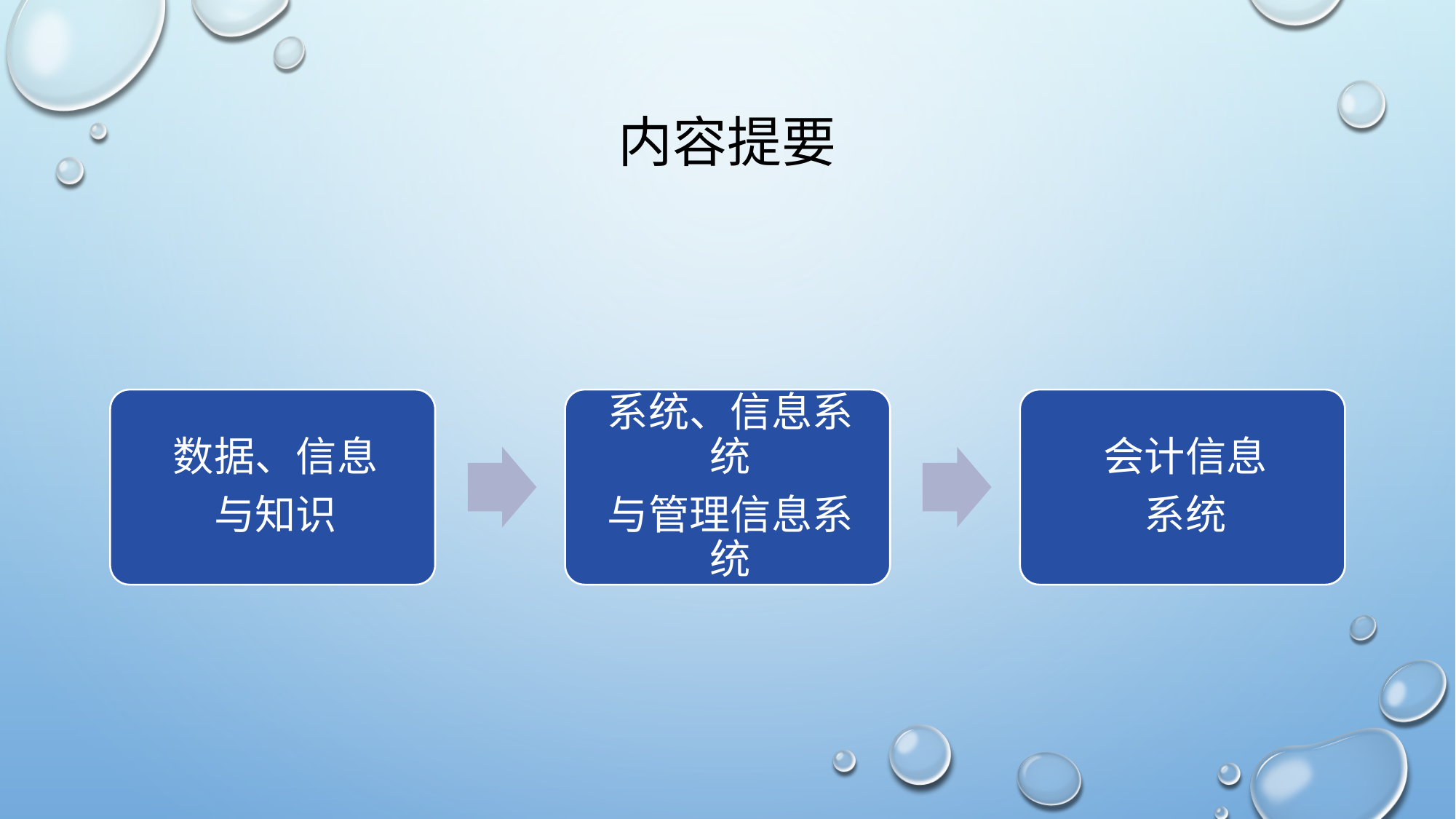

# 内容提要
数据、信息
与知识

系统、信息系统
与管理信息系统

会计信息
系统